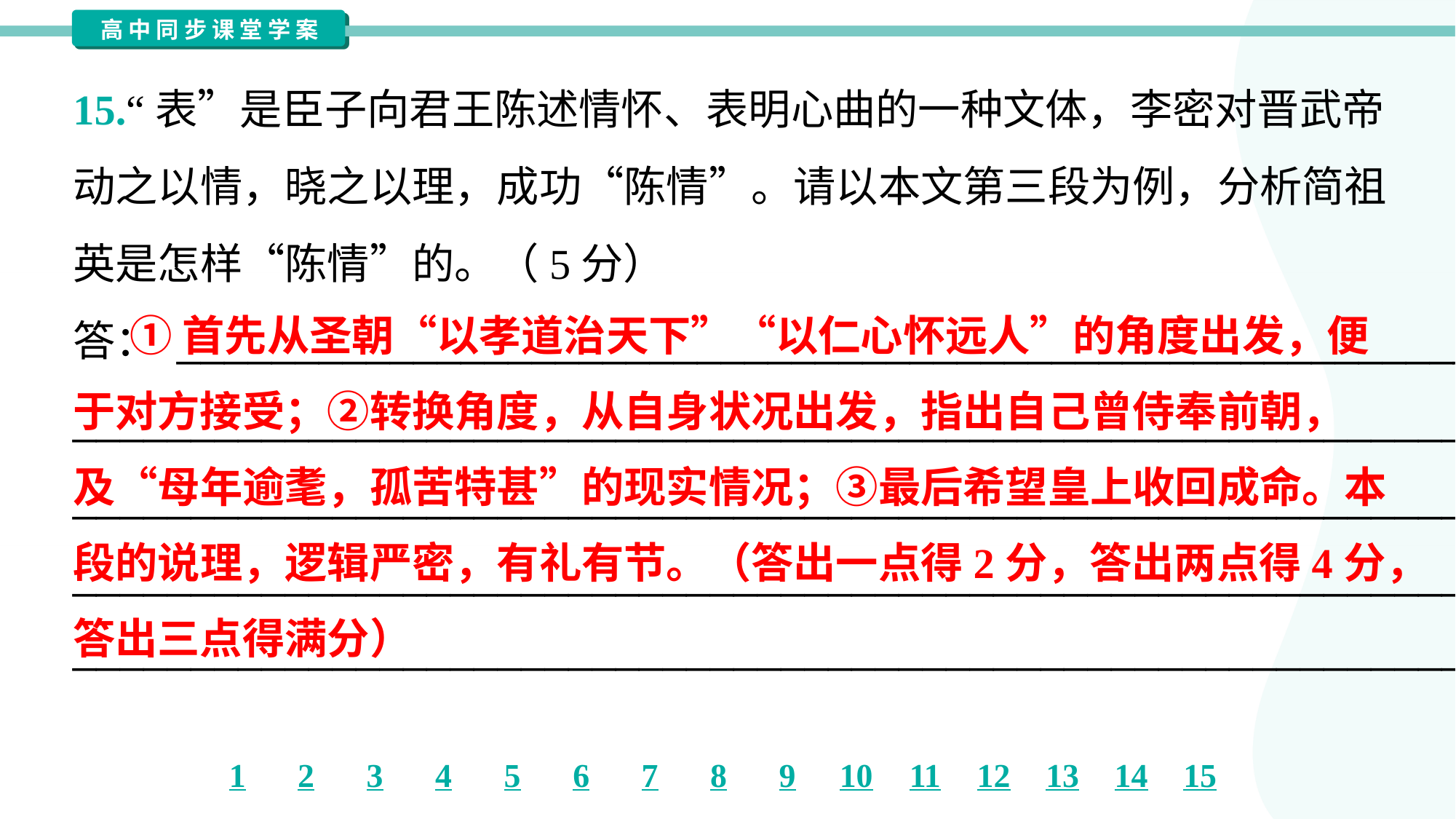

15.“表”是臣子向君王陈述情怀、表明心曲的一种文体，李密对晋武帝
动之以情，晓之以理，成功“陈情”。请以本文第三段为例，分析简祖
英是怎样“陈情”的。（5分）
答： ________________________________________________________
_____________________________________________________________
_____________________________________________________________
_____________________________________________________________
_____________________________________________________________
      ①首先从圣朝“以孝道治天下”“以仁心怀远人”的角度出发，便
于对方接受；②转换角度，从自身状况出发，指出自己曾侍奉前朝，
及“母年逾耄，孤苦特甚”的现实情况；③最后希望皇上收回成命。本
段的说理，逻辑严密，有礼有节。（答出一点得2分，答出两点得4分，
答出三点得满分）